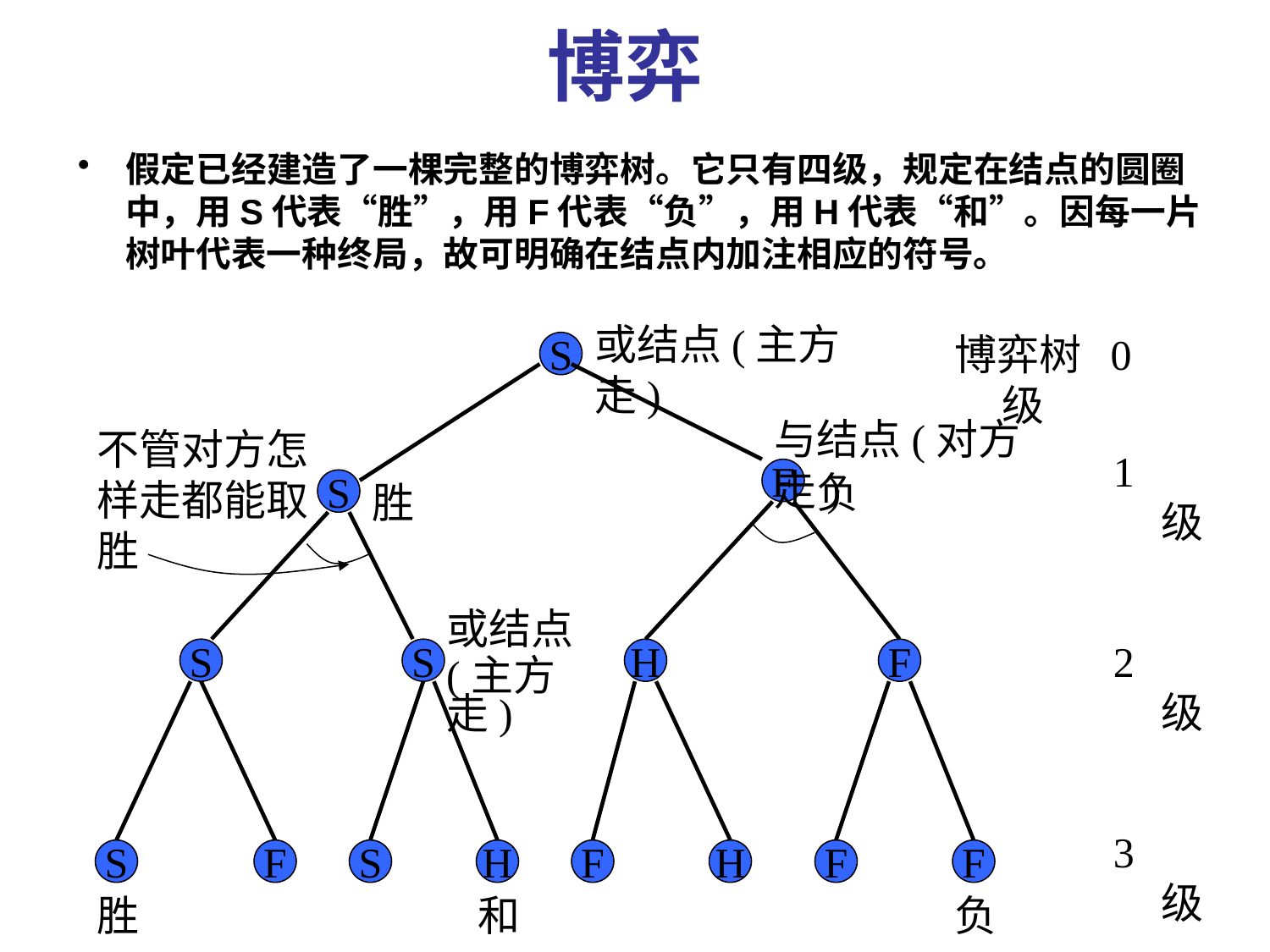

博弈
假定已经建造了一棵完整的博弈树。它只有四级，规定在结点的圆圈中，用S代表“胜”，用F代表“负”，用H代表“和”。因每一片树叶代表一种终局，故可明确在结点内加注相应的符号。
或结点(主方走)
博弈树  0级
S

与结点(对方走)
不管对方怎样走都能取胜
1级
F
负
S
胜

或结点
(主方走)
2级
S
S
H
F

3级
S
F
S
H
F
H
F
F
胜
和
负